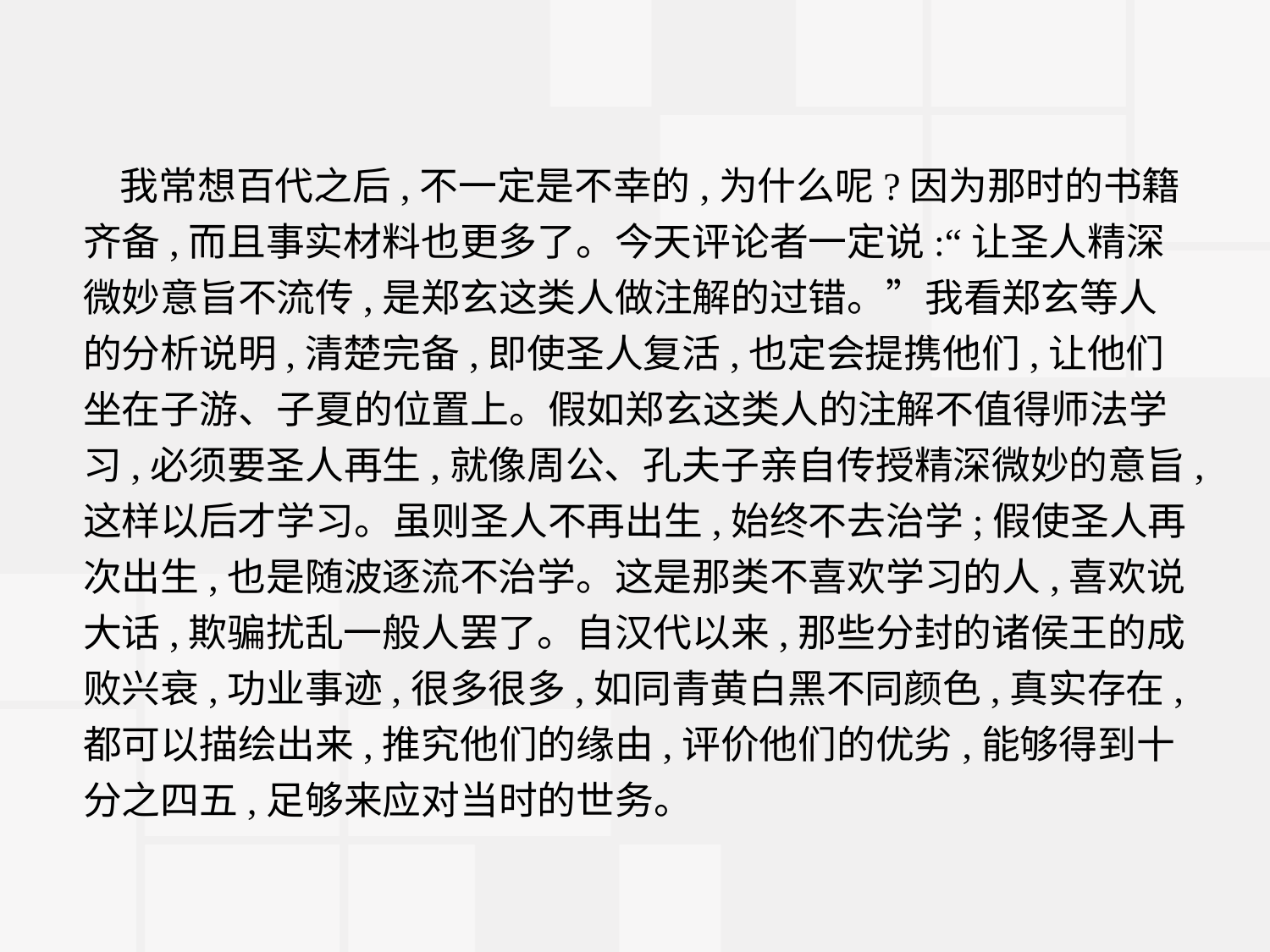

我常想百代之后,不一定是不幸的,为什么呢?因为那时的书籍齐备,而且事实材料也更多了。今天评论者一定说:“让圣人精深微妙意旨不流传,是郑玄这类人做注解的过错。”我看郑玄等人的分析说明,清楚完备,即使圣人复活,也定会提携他们,让他们坐在子游、子夏的位置上。假如郑玄这类人的注解不值得师法学习,必须要圣人再生,就像周公、孔夫子亲自传授精深微妙的意旨,这样以后才学习。虽则圣人不再出生,始终不去治学;假使圣人再次出生,也是随波逐流不治学。这是那类不喜欢学习的人,喜欢说大话,欺骗扰乱一般人罢了。自汉代以来,那些分封的诸侯王的成败兴衰,功业事迹,很多很多,如同青黄白黑不同颜色,真实存在,都可以描绘出来,推究他们的缘由,评价他们的优劣,能够得到十分之四五,足够来应对当时的世务。